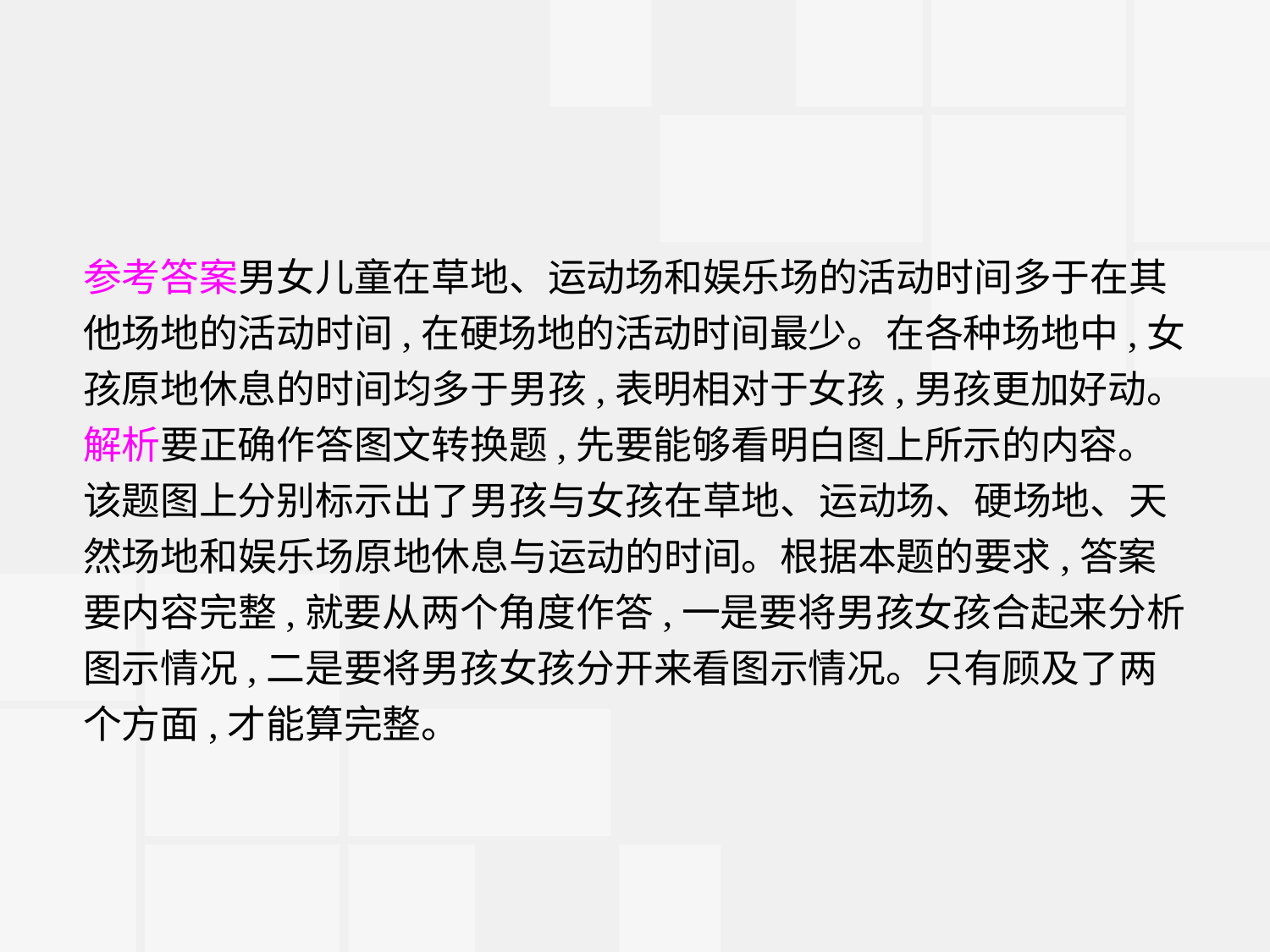

参考答案男女儿童在草地、运动场和娱乐场的活动时间多于在其他场地的活动时间,在硬场地的活动时间最少。在各种场地中,女孩原地休息的时间均多于男孩,表明相对于女孩,男孩更加好动。
解析要正确作答图文转换题,先要能够看明白图上所示的内容。该题图上分别标示出了男孩与女孩在草地、运动场、硬场地、天然场地和娱乐场原地休息与运动的时间。根据本题的要求,答案要内容完整,就要从两个角度作答,一是要将男孩女孩合起来分析图示情况,二是要将男孩女孩分开来看图示情况。只有顾及了两个方面,才能算完整。